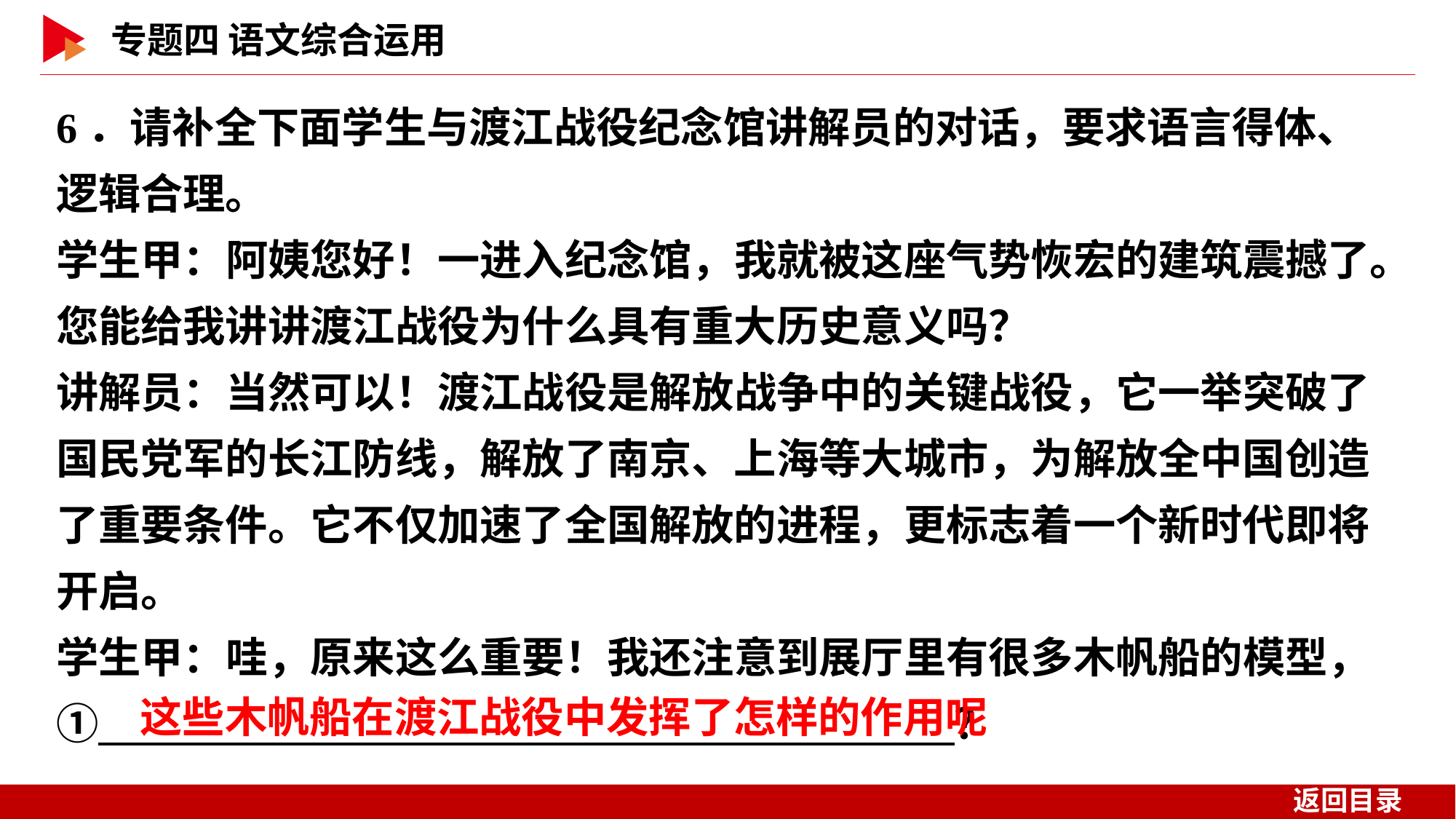

6．请补全下面学生与渡江战役纪念馆讲解员的对话，要求语言得体、逻辑合理。
学生甲：阿姨您好！一进入纪念馆，我就被这座气势恢宏的建筑震撼了。您能给我讲讲渡江战役为什么具有重大历史意义吗？
讲解员：当然可以！渡江战役是解放战争中的关键战役，它一举突破了国民党军的长江防线，解放了南京、上海等大城市，为解放全中国创造了重要条件。它不仅加速了全国解放的进程，更标志着一个新时代即将开启。
学生甲：哇，原来这么重要！我还注意到展厅里有很多木帆船的模型，①　                                                                                　？
这些木帆船在渡江战役中发挥了怎样的作用呢